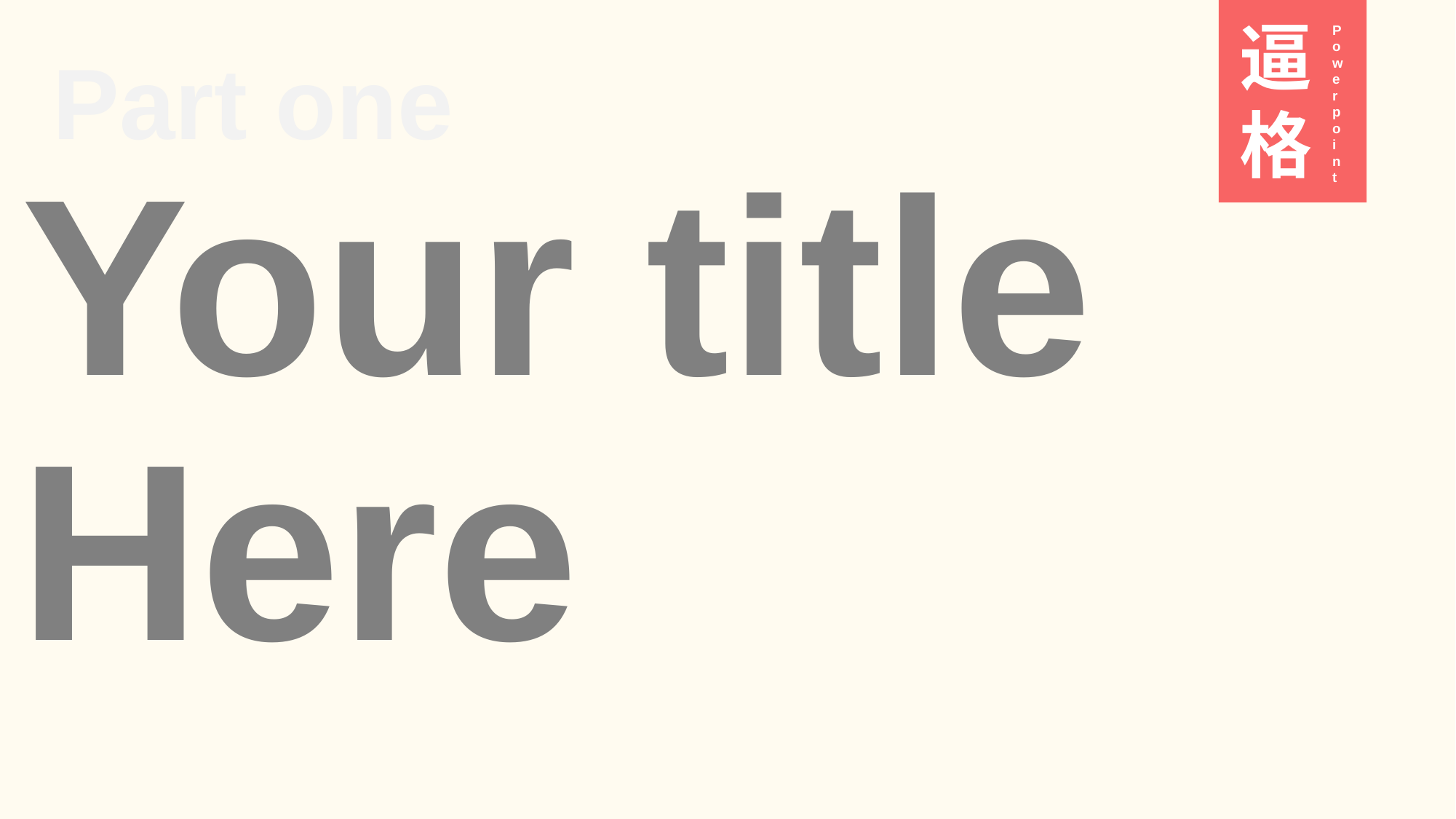

逼格
Powerpoint
Part one
Your title
Here